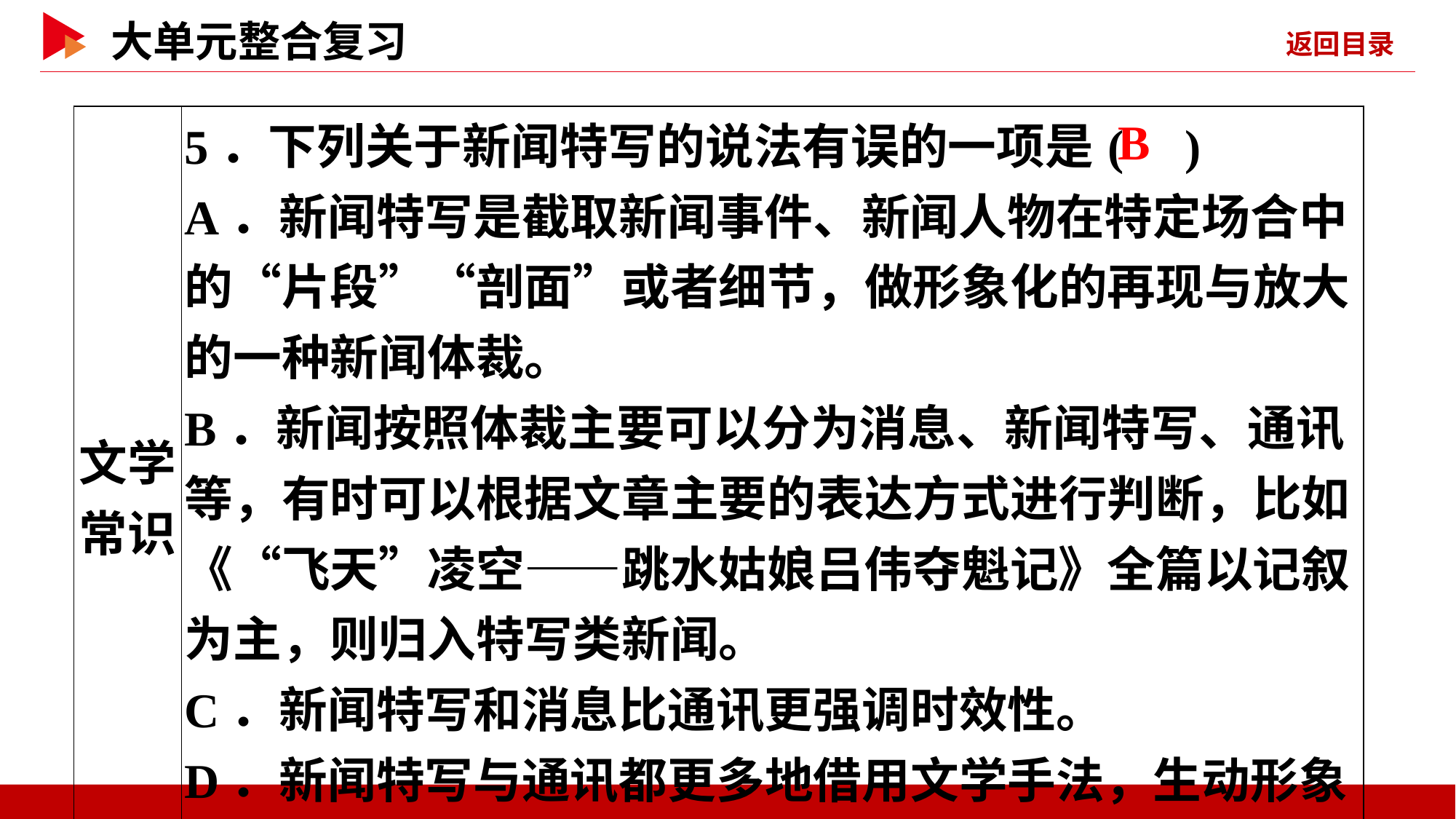

| 文学 常识 | 5．下列关于新闻特写的说法有误的一项是( ) A．新闻特写是截取新闻事件、新闻人物在特定场合中的“片段”“剖面”或者细节，做形象化的再现与放大的一种新闻体裁。 B．新闻按照体裁主要可以分为消息、新闻特写、通讯等，有时可以根据文章主要的表达方式进行判断，比如《“飞天”凌空——跳水姑娘吕伟夺魁记》全篇以记叙为主，则归入特写类新闻。 C．新闻特写和消息比通讯更强调时效性。 D．新闻特写与通讯都更多地借用文学手法，生动形象地报道新闻事实。 |
| --- | --- |
   B